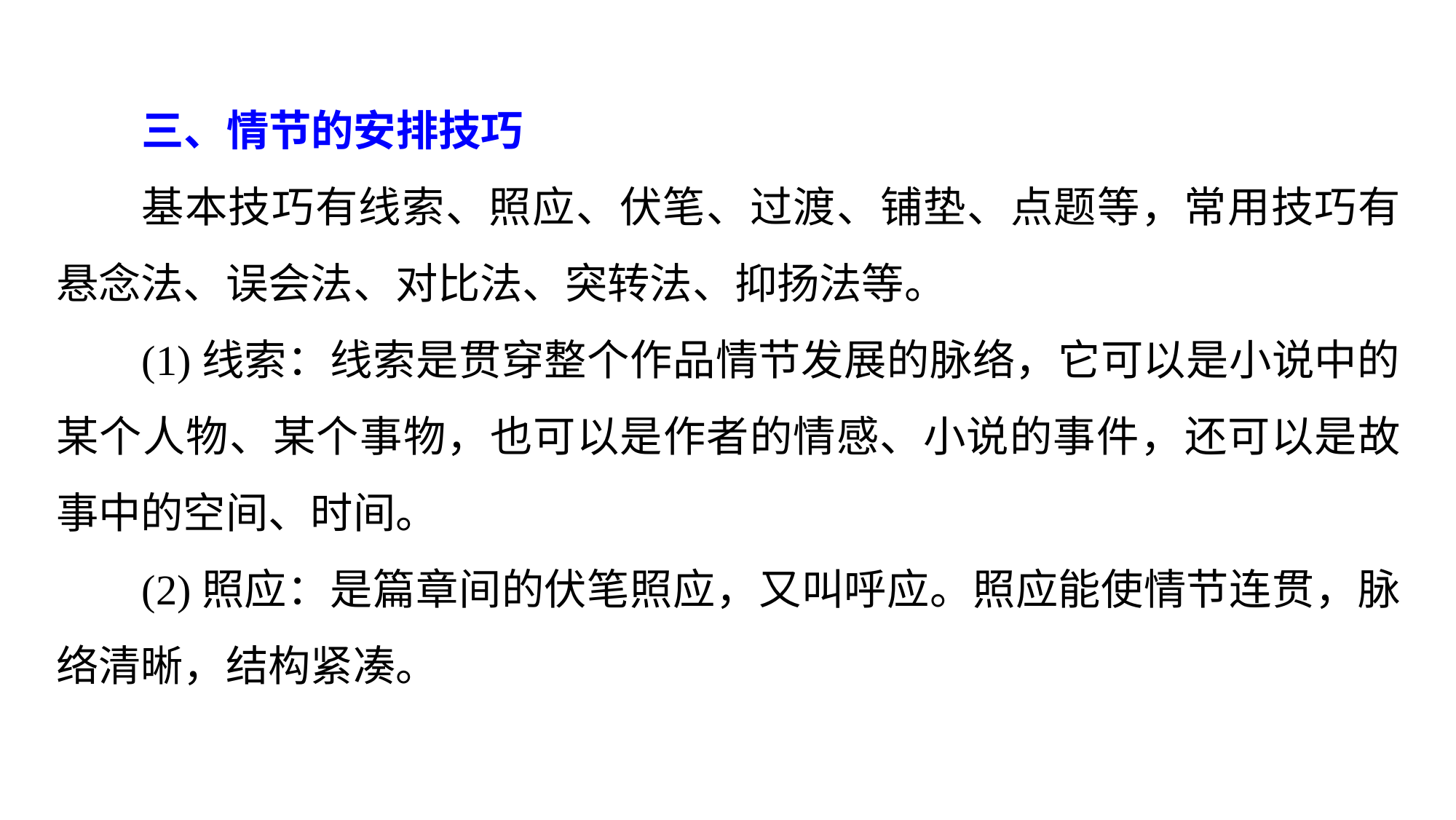

三、情节的安排技巧
基本技巧有线索、照应、伏笔、过渡、铺垫、点题等，常用技巧有悬念法、误会法、对比法、突转法、抑扬法等。
(1)线索：线索是贯穿整个作品情节发展的脉络，它可以是小说中的某个人物、某个事物，也可以是作者的情感、小说的事件，还可以是故事中的空间、时间。
(2)照应：是篇章间的伏笔照应，又叫呼应。照应能使情节连贯，脉络清晰，结构紧凑。